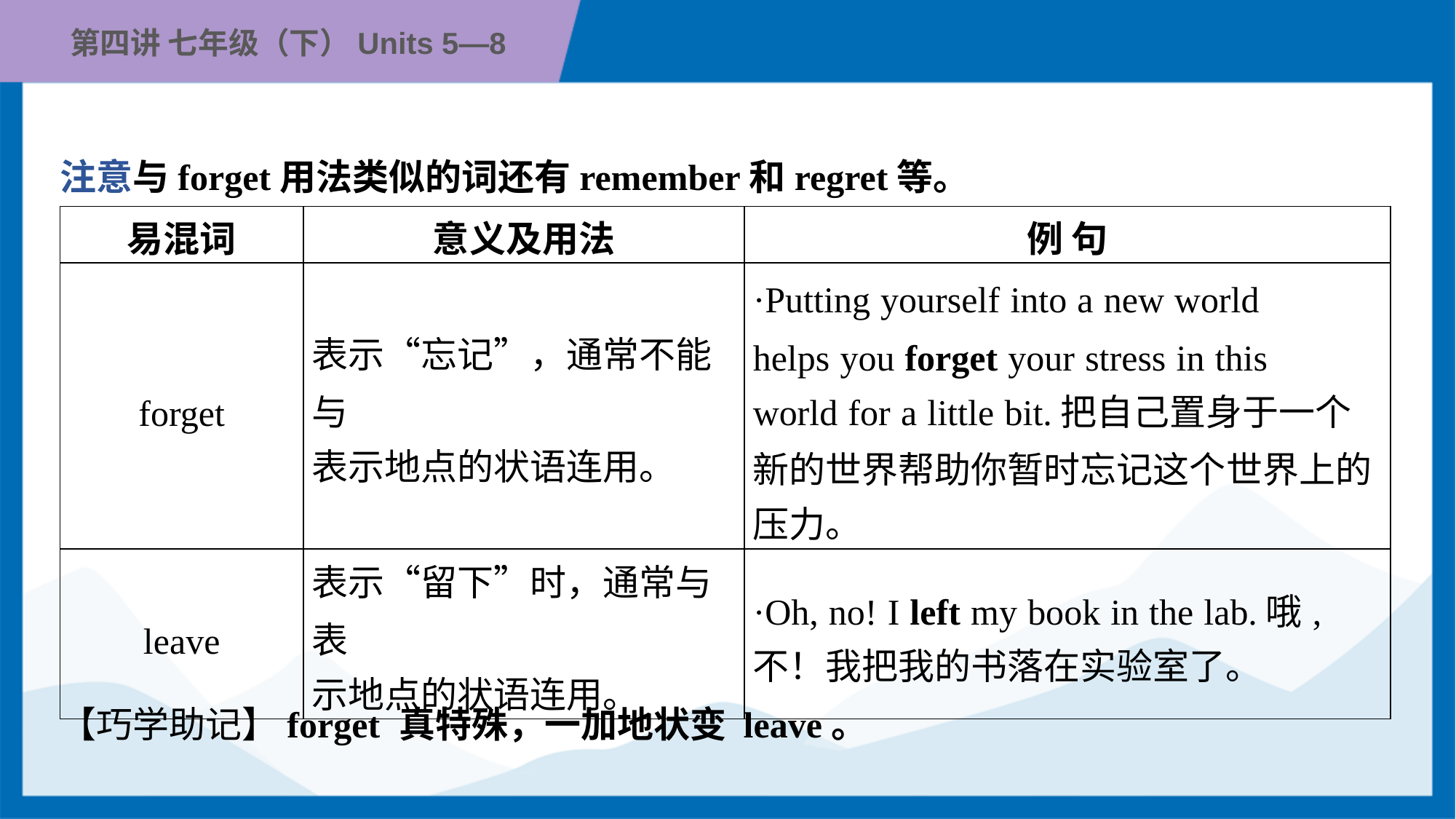

注意与forget用法类似的词还有remember和regret等。
| 易混词 | 意义及用法 | 例 句 |
| --- | --- | --- |
| forget | 表示“忘记”，通常不能与 表示地点的状语连用。 | ·Putting yourself into a new world helps you forget your stress in this world for a little bit.把自己置身于一个 新的世界帮助你暂时忘记这个世界上的 压力。 |
| leave | 表示“留下”时，通常与表 示地点的状语连用。 | ·Oh, no! I left my book in the lab.哦, 不！我把我的书落在实验室了。 |
【巧学助记】forget 真特殊，一加地状变 leave。